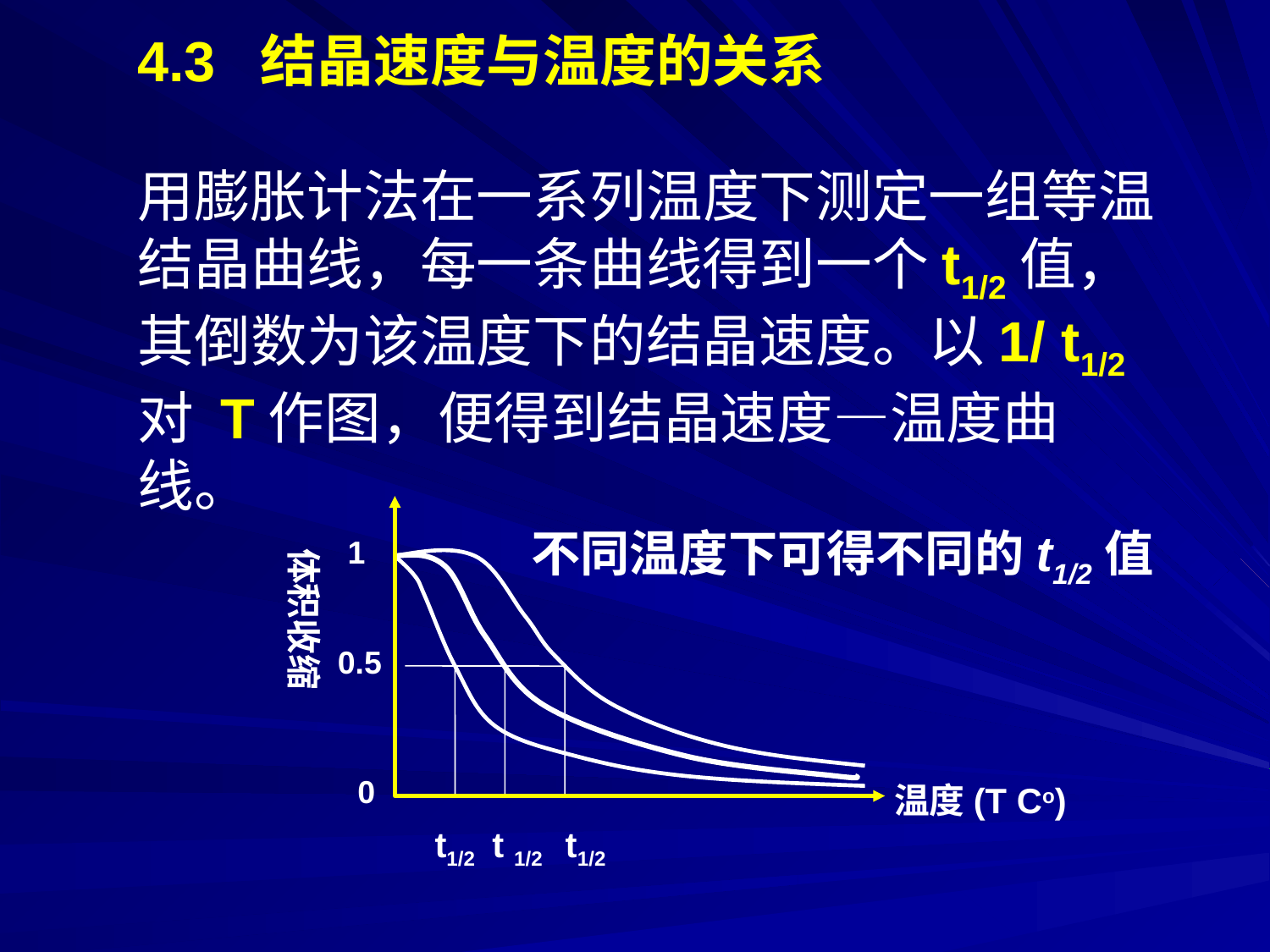

4.3  结晶速度与温度的关系

用膨胀计法在一系列温度下测定一组等温结晶曲线，每一条曲线得到一个t1/2值，其倒数为该温度下的结晶速度。以1/ t1/2 对 T作图，便得到结晶速度—温度曲线。

不同温度下可得不同的t1/2值
1
体积收缩

0.5

0
温度(T Co)
t1/2   t 1/2    t1/2